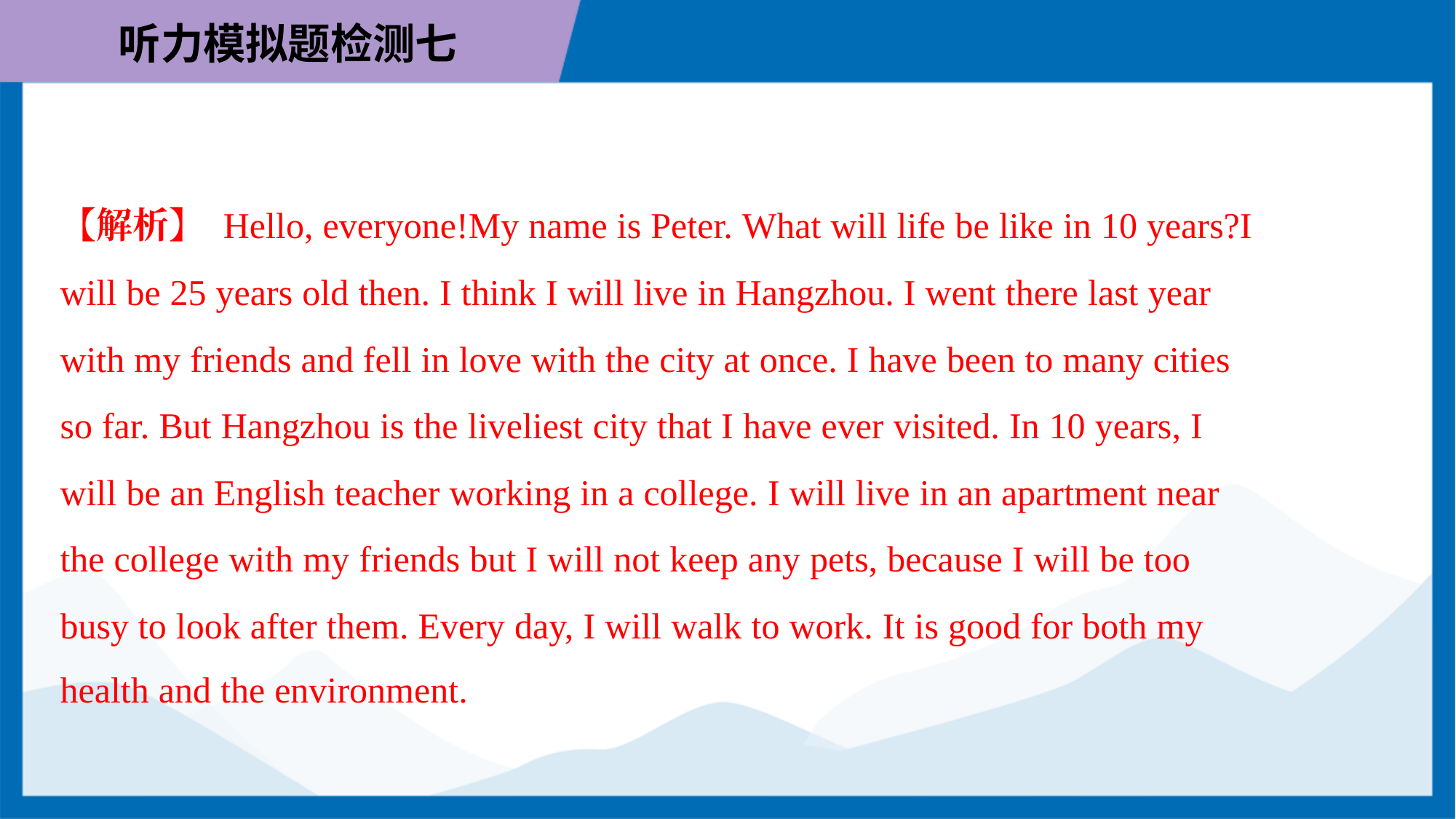

【解析】 Hello, everyone!My name is Peter. What will life be like in 10 years?I
will be 25 years old then. I think I will live in Hangzhou. I went there last year
with my friends and fell in love with the city at once. I have been to many cities
so far. But Hangzhou is the liveliest city that I have ever visited. In 10 years, I
will be an English teacher working in a college. I will live in an apartment near
the college with my friends but I will not keep any pets, because I will be too
busy to look after them. Every day, I will walk to work. It is good for both my
health and the environment.